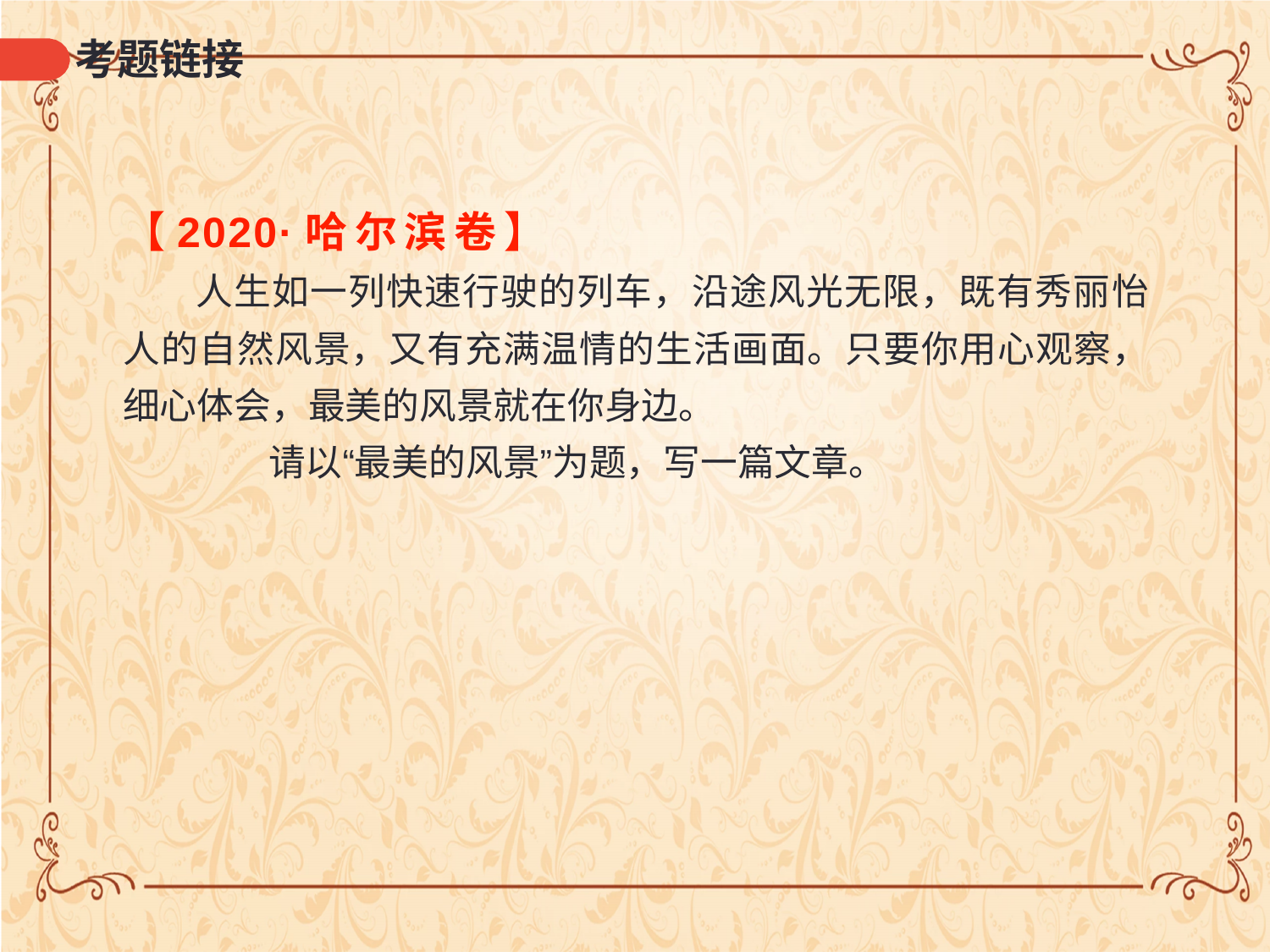

# 考题链接

【2020·哈尔滨卷】
人生如一列快速行驶的列车，沿途风光无限，既有秀丽怡 人的自然风景，又有充满温情的生活画面。只要你用心观察， 细心体会，最美的风景就在你身边。
请以“最美的风景”为题，写一篇文章。